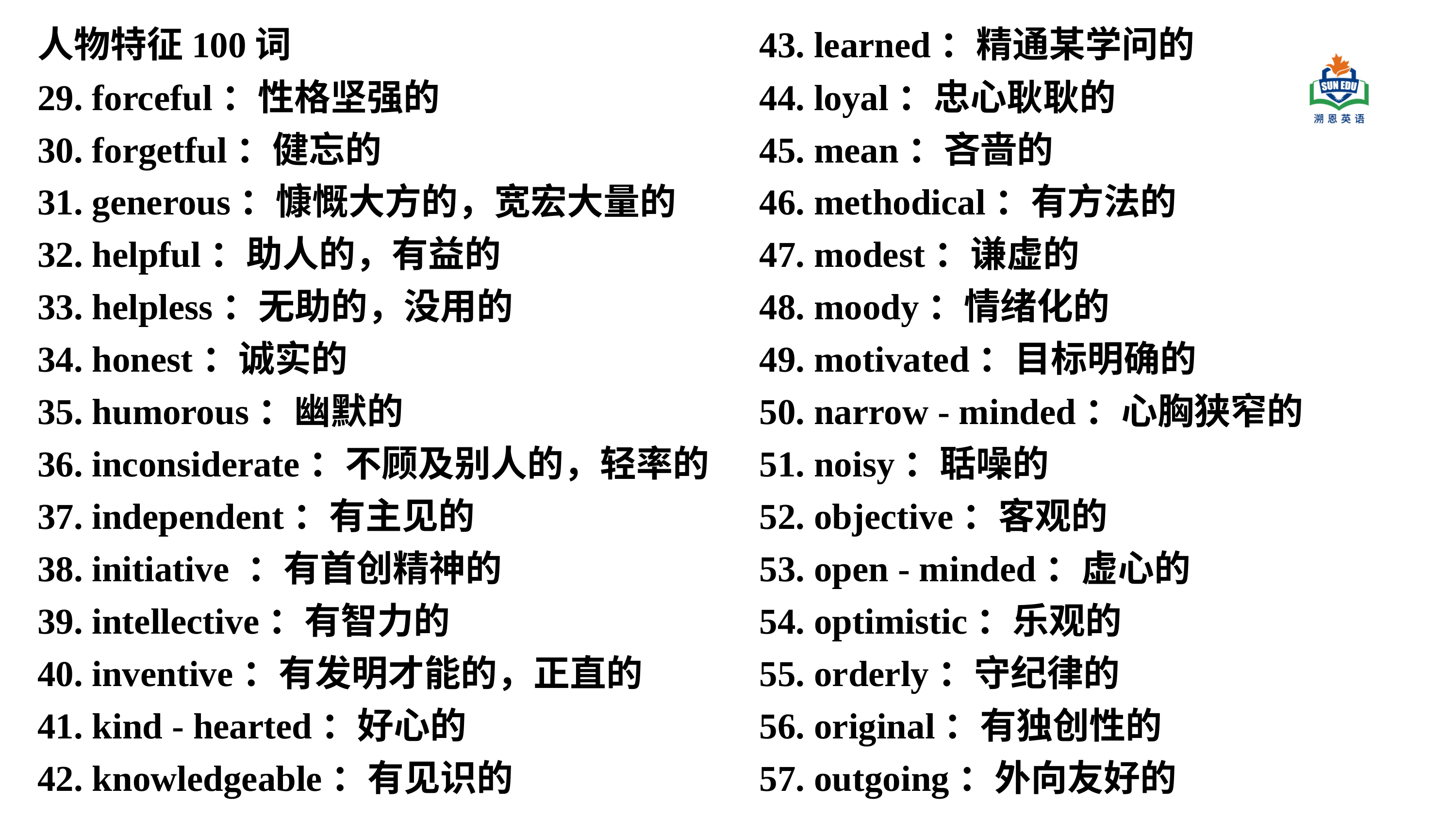

人物特征100词
29. forceful：性格坚强的
30. forgetful：健忘的
31. generous：慷慨大方的，宽宏大量的
32. helpful：助人的，有益的
33. helpless：无助的，没用的
34. honest：诚实的
35. humorous：幽默的
36. inconsiderate：不顾及别人的，轻率的
37. independent：有主见的
38. initiative ：有首创精神的
39. intellective：有智力的
40. inventive：有发明才能的，正直的
41. kind - hearted：好心的
42. knowledgeable：有见识的

43. learned：精通某学问的
44. loyal：忠心耿耿的
45. mean：吝啬的
46. methodical：有方法的
47. modest：谦虚的
48. moody：情绪化的
49. motivated：目标明确的
50. narrow - minded：心胸狭窄的
51. noisy：聒噪的
52. objective：客观的
53. open - minded：虚心的
54. optimistic：乐观的
55. orderly：守纪律的
56. original：有独创性的
57. outgoing：外向友好的